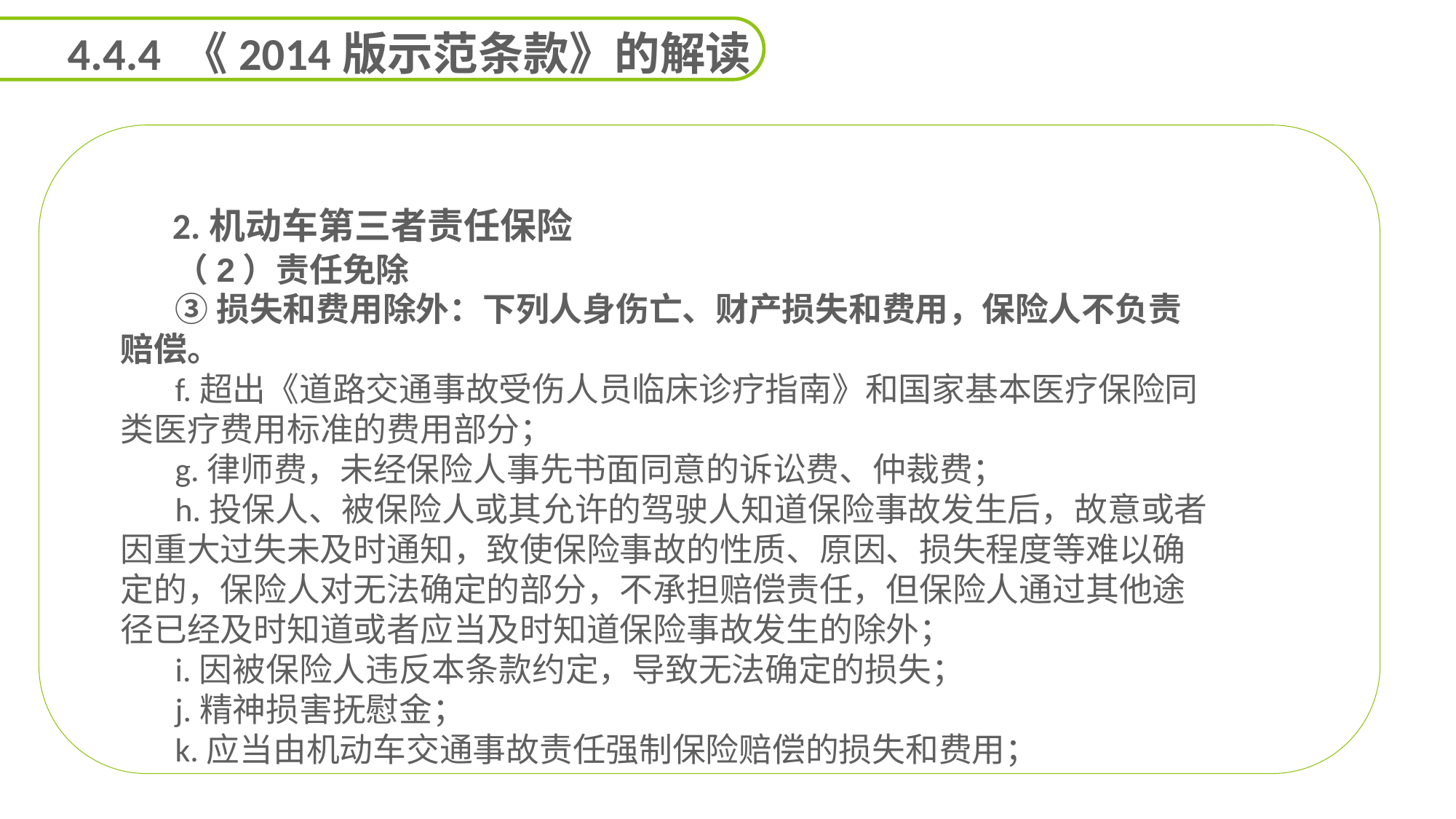

4.4.4 《2014版示范条款》的解读

     2.机动车第三者责任保险
（2）责任免除
③损失和费用除外：下列人身伤亡、财产损失和费用，保险人不负责赔偿。
f.超出《道路交通事故受伤人员临床诊疗指南》和国家基本医疗保险同类医疗费用标准的费用部分；
g.律师费，未经保险人事先书面同意的诉讼费、仲裁费；
h.投保人、被保险人或其允许的驾驶人知道保险事故发生后，故意或者因重大过失未及时通知，致使保险事故的性质、原因、损失程度等难以确定的，保险人对无法确定的部分，不承担赔偿责任，但保险人通过其他途径已经及时知道或者应当及时知道保险事故发生的除外；
i.因被保险人违反本条款约定，导致无法确定的损失；
j.精神损害抚慰金；
k.应当由机动车交通事故责任强制保险赔偿的损失和费用；
能力
目标
延迟符